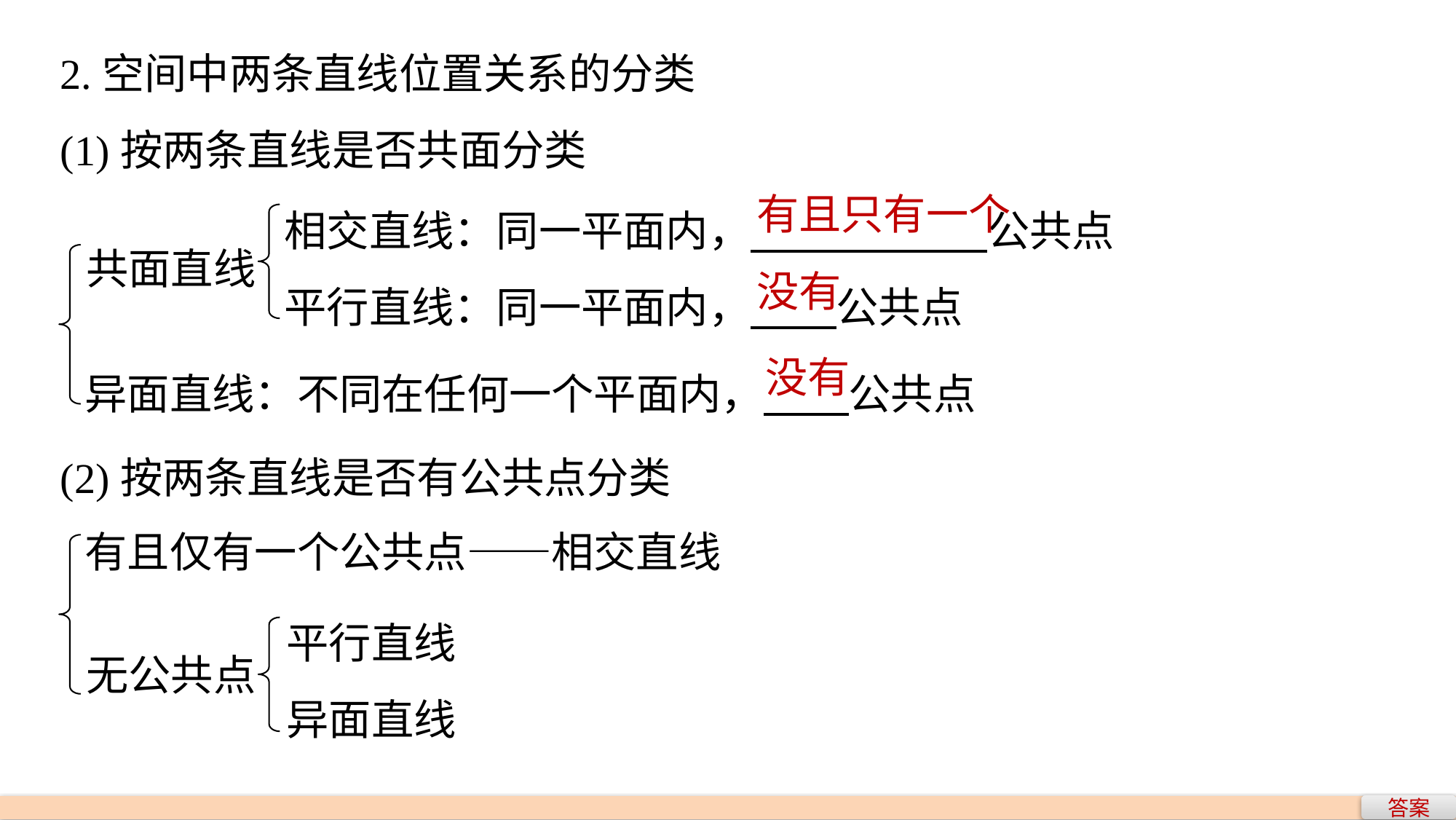

2.空间中两条直线位置关系的分类
(1)按两条直线是否共面分类
相交直线：同一平面内，                         公共点
平行直线：同一平面内，         公共点

共面直线

异面直线：不同在任何一个平面内，         公共点
有且只有一个
没有
没有
(2)按两条直线是否有公共点分类
有且仅有一个公共点——相交直线

平行直线
异面直线

无公共点
答案